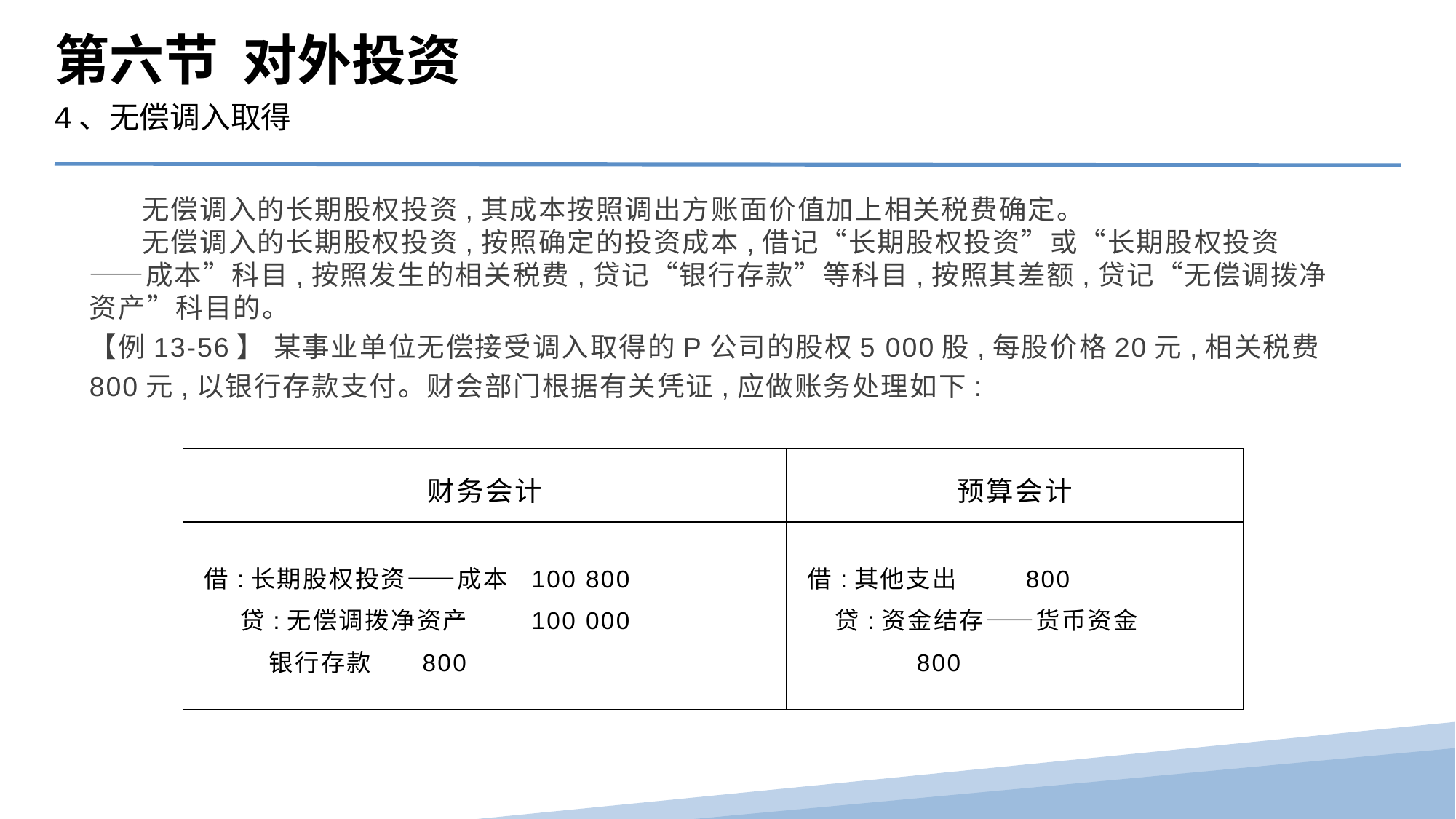

第六节  对外投资
4、无偿调入取得
      无偿调入的长期股权投资,其成本按照调出方账面价值加上相关税费确定。
      无偿调入的长期股权投资,按照确定的投资成本,借记“长期股权投资”或“长期股权投资——成本”科目,按照发生的相关税费,贷记“银行存款”等科目,按照其差额,贷记“无偿调拨净资产”科目的。
【例13-56】 某事业单位无偿接受调入取得的P公司的股权5 000股,每股价格20元,相关税费800元,以银行存款支付。财会部门根据有关凭证,应做账务处理如下:
| 财务会计 | 预算会计 |
| --- | --- |
| 借:长期股权投资——成本 100 800 贷:无偿调拨净资产 100 000 银行存款 800 | 借:其他支出 800 贷:资金结存——货币资金 800 |